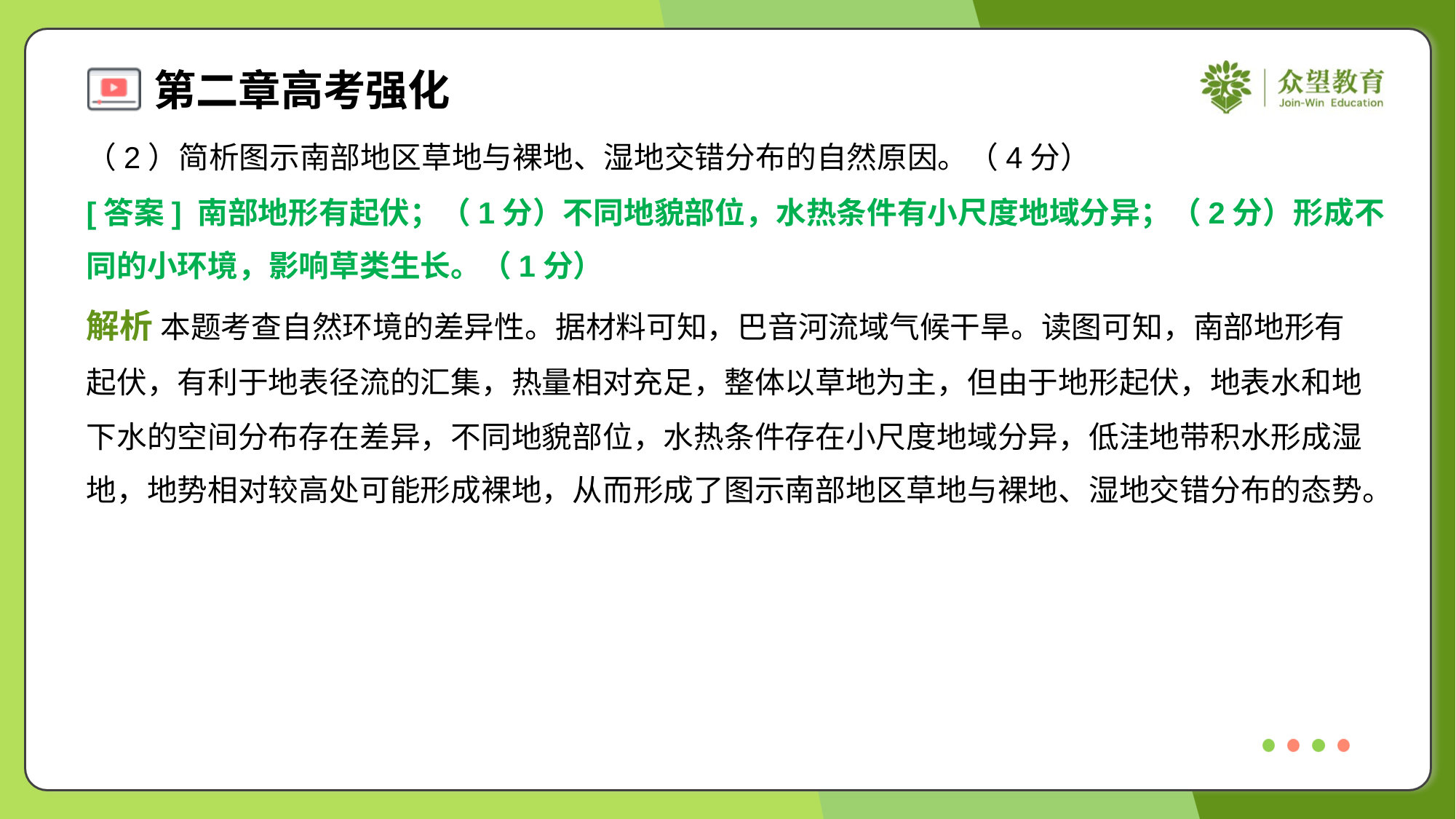

（2）简析图示南部地区草地与裸地、湿地交错分布的自然原因。（4分）
[答案] 南部地形有起伏；（1分）不同地貌部位，水热条件有小尺度地域分异；（2分）形成不
同的小环境，影响草类生长。（1分）
解析 本题考查自然环境的差异性。据材料可知，巴音河流域气候干旱。读图可知，南部地形有
起伏，有利于地表径流的汇集，热量相对充足，整体以草地为主，但由于地形起伏，地表水和地
下水的空间分布存在差异，不同地貌部位，水热条件存在小尺度地域分异，低洼地带积水形成湿
地，地势相对较高处可能形成裸地，从而形成了图示南部地区草地与裸地、湿地交错分布的态势。